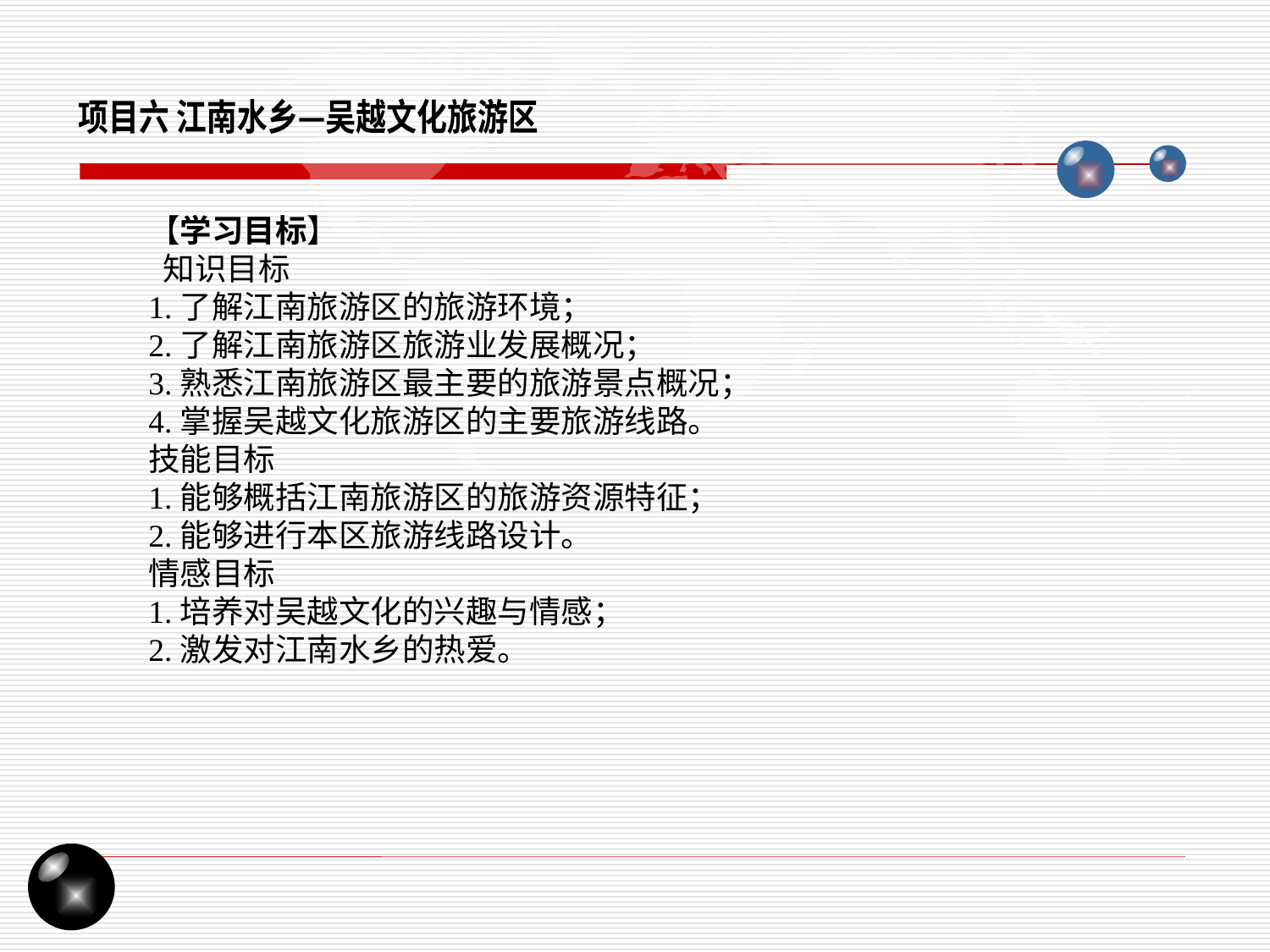

项目六 江南水乡—吴越文化旅游区
【学习目标】
 知识目标
1.了解江南旅游区的旅游环境；
2.了解江南旅游区旅游业发展概况；
3.熟悉江南旅游区最主要的旅游景点概况；
4.掌握吴越文化旅游区的主要旅游线路。
技能目标
1.能够概括江南旅游区的旅游资源特征；
2.能够进行本区旅游线路设计。
情感目标
1.培养对吴越文化的兴趣与情感；
2.激发对江南水乡的热爱。